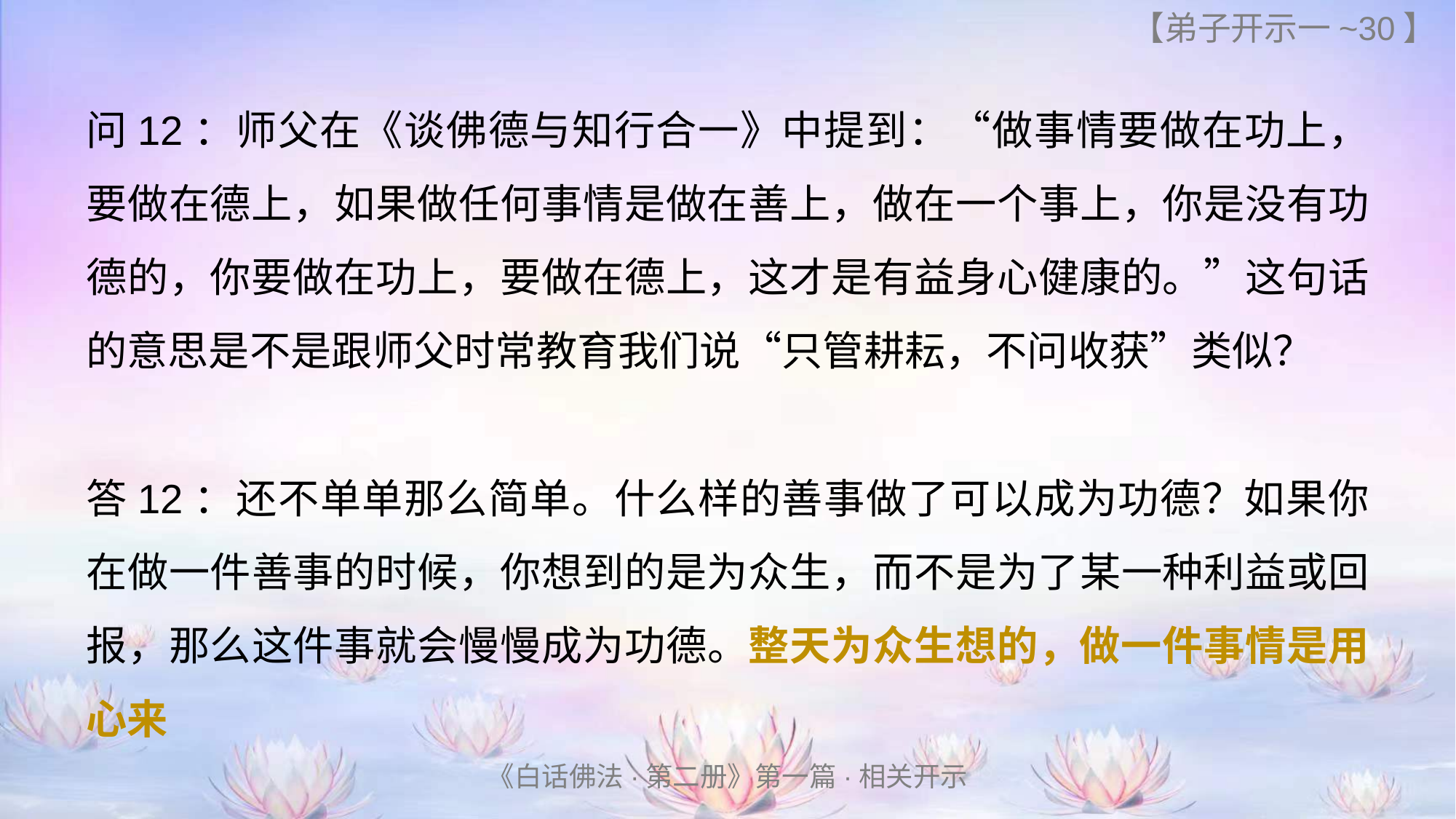

# 【弟子开示一~30】
问12：师父在《谈佛德与知行合一》中提到：“做事情要做在功上，要做在德上，如果做任何事情是做在善上，做在一个事上，你是没有功德的，你要做在功上，要做在德上，这才是有益身心健康的。”这句话的意思是不是跟师父时常教育我们说“只管耕耘，不问收获”类似？

答12：还不单单那么简单。什么样的善事做了可以成为功德？如果你在做一件善事的时候，你想到的是为众生，而不是为了某一种利益或回报，那么这件事就会慢慢成为功德。整天为众生想的，做一件事情是用心来
《白话佛法·第二册》第一篇·相关开示